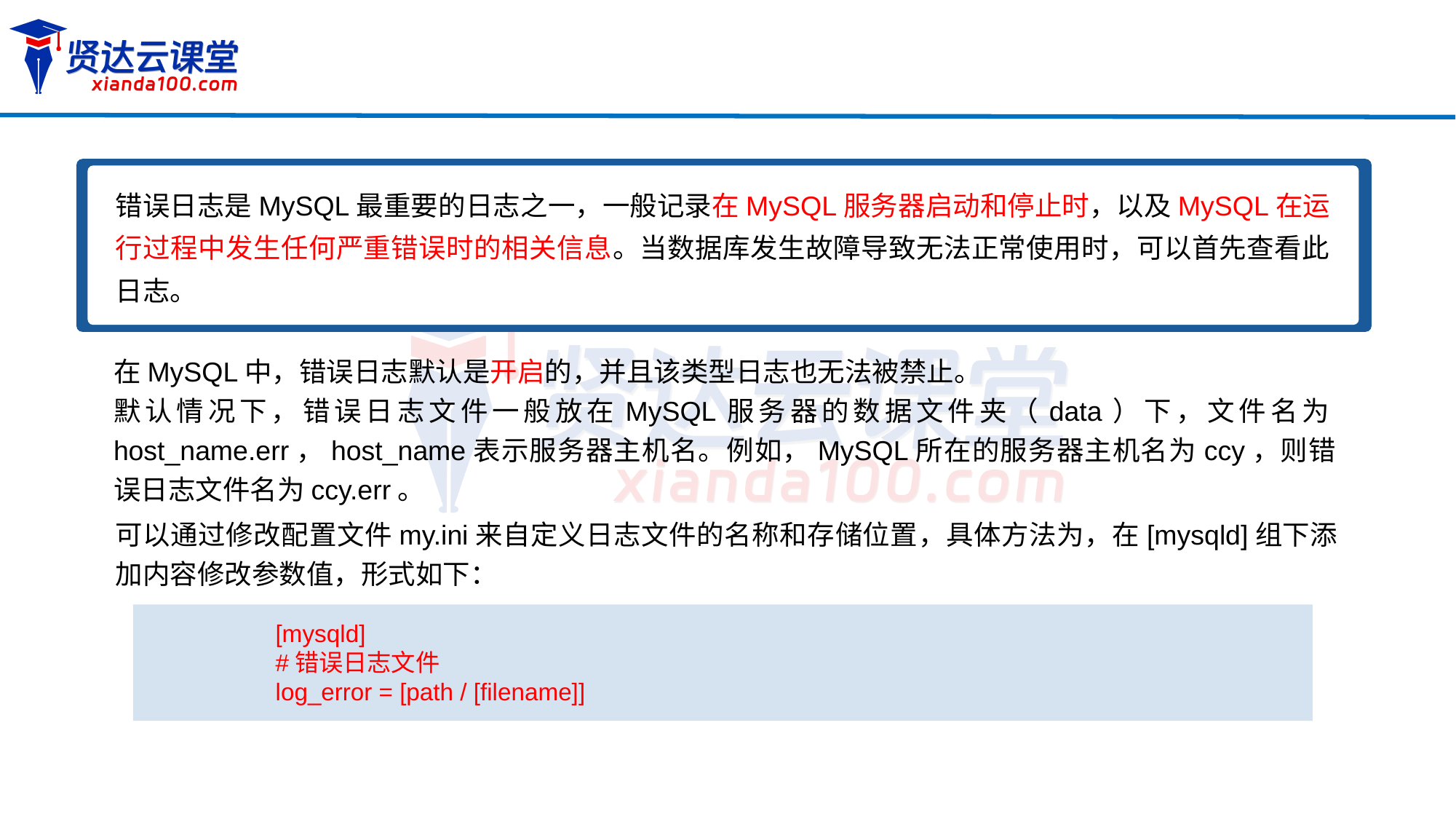

错误日志是MySQL最重要的日志之一，一般记录在MySQL服务器启动和停止时，以及MySQL在运行过程中发生任何严重错误时的相关信息。当数据库发生故障导致无法正常使用时，可以首先查看此日志。
在MySQL中，错误日志默认是开启的，并且该类型日志也无法被禁止。
默认情况下，错误日志文件一般放在MySQL服务器的数据文件夹（data）下，文件名为host_name.err，host_name表示服务器主机名。例如，MySQL所在的服务器主机名为ccy，则错误日志文件名为ccy.err。
可以通过修改配置文件my.ini来自定义日志文件的名称和存储位置，具体方法为，在[mysqld]组下添加内容修改参数值，形式如下：

[mysqld]
#错误日志文件
log_error = [path / [filename]]